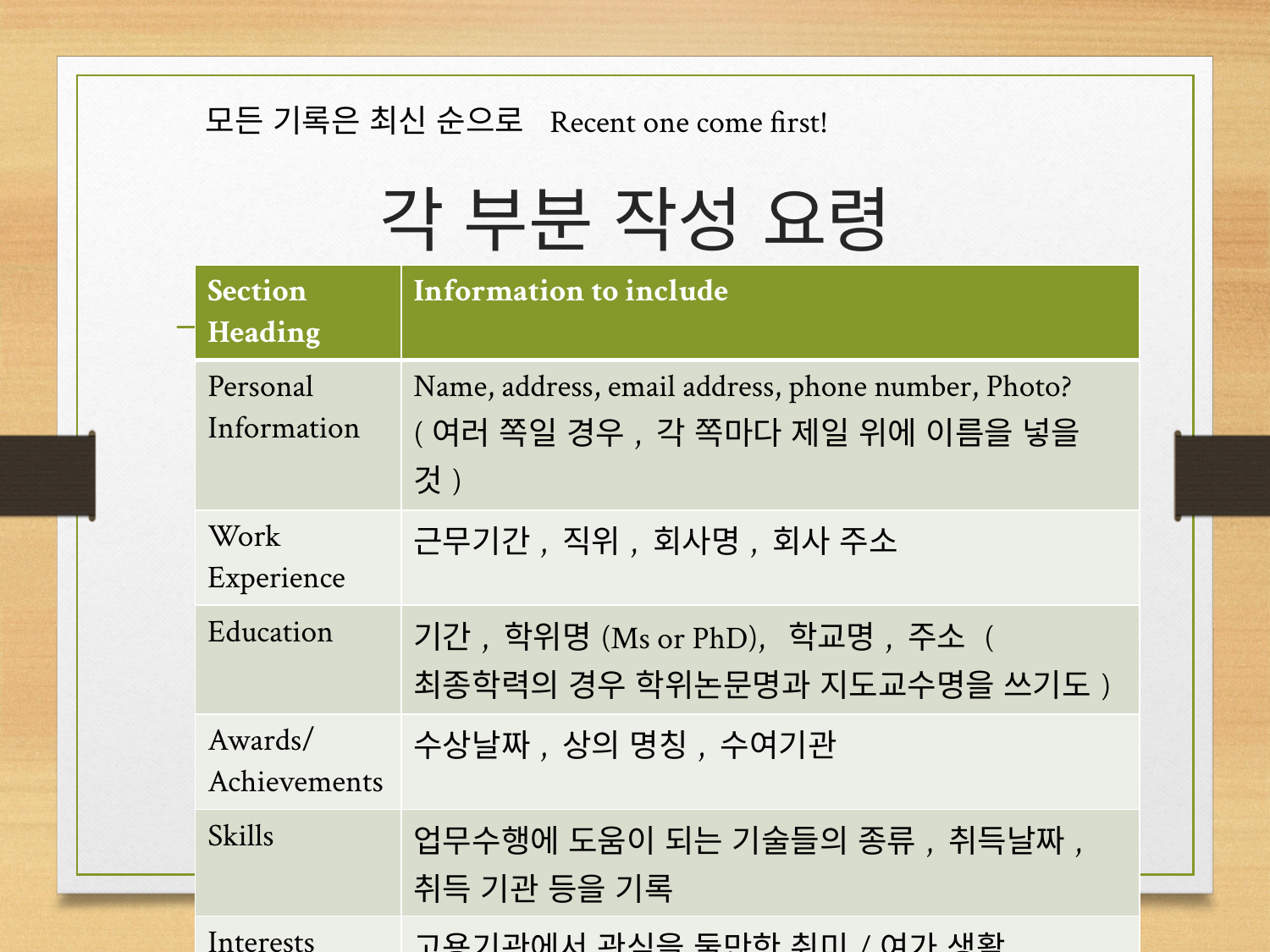

모든 기록은 최신 순으로  Recent one come first!
# 각 부분 작성 요령
| Section Heading | Information to include |
| --- | --- |
| Personal Information | Name, address, email address, phone number, Photo? (여러 쪽일 경우, 각 쪽마다 제일 위에 이름을 넣을 것) |
| Work Experience | 근무기간, 직위, 회사명, 회사 주소 |
| Education | 기간, 학위명(Ms or PhD), 학교명, 주소 (최종학력의 경우 학위논문명과 지도교수명을 쓰기도) |
| Awards/Achievements | 수상날짜, 상의 명칭, 수여기관 |
| Skills | 업무수행에 도움이 되는 기술들의 종류, 취득날짜, 취득 기관 등을 기록 |
| Interests | 고용기관에서 관심을 둘만한 취미/여가 생활 |
| References | “Available upon request”, 이름, 직위, 기관, 주소, 연락처 |